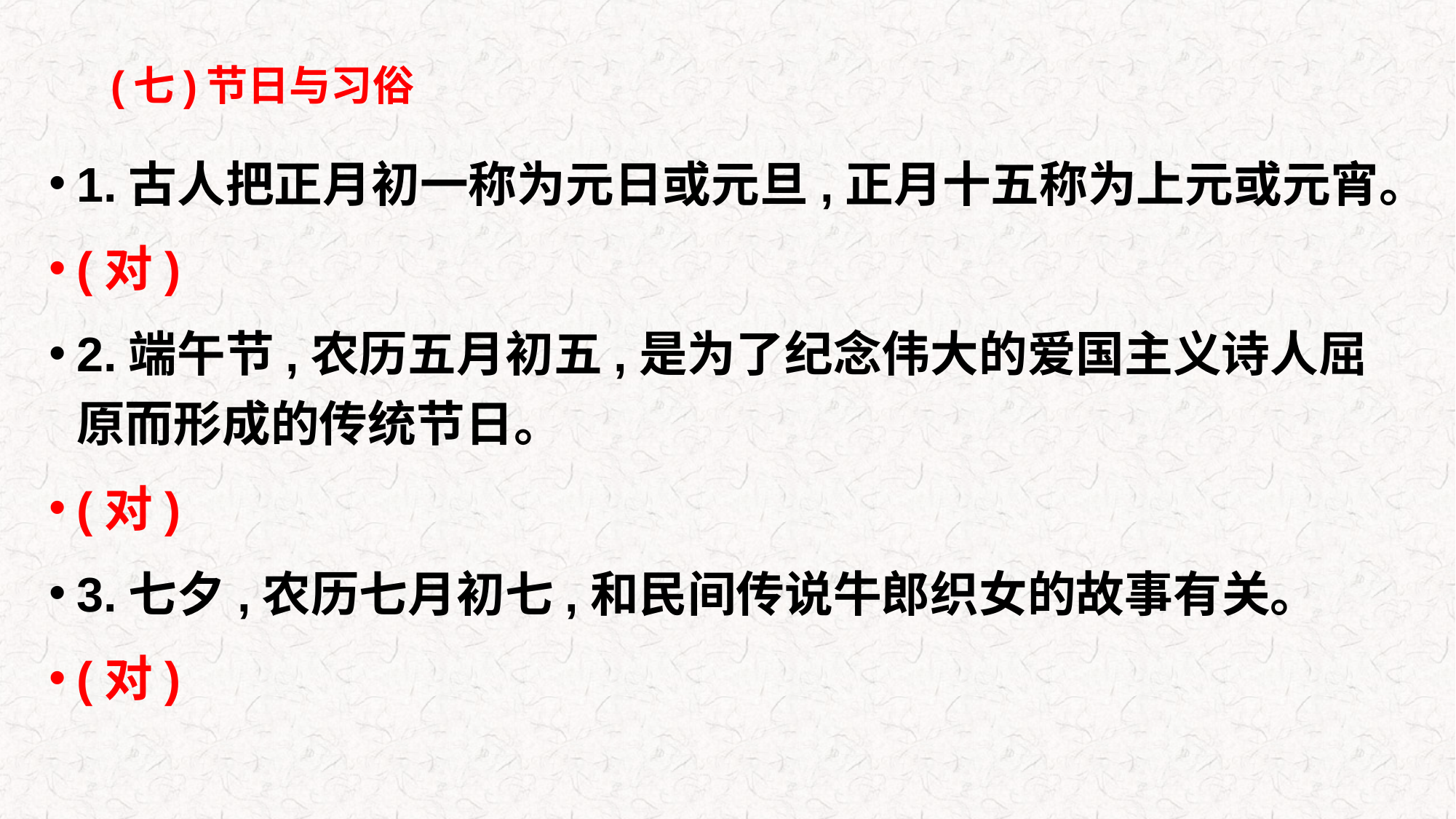

# (七)节日与习俗
1.古人把正月初一称为元日或元旦,正月十五称为上元或元宵。
(对)
2.端午节,农历五月初五,是为了纪念伟大的爱国主义诗人屈原而形成的传统节日。
(对)
3.七夕,农历七月初七,和民间传说牛郎织女的故事有关。
(对)